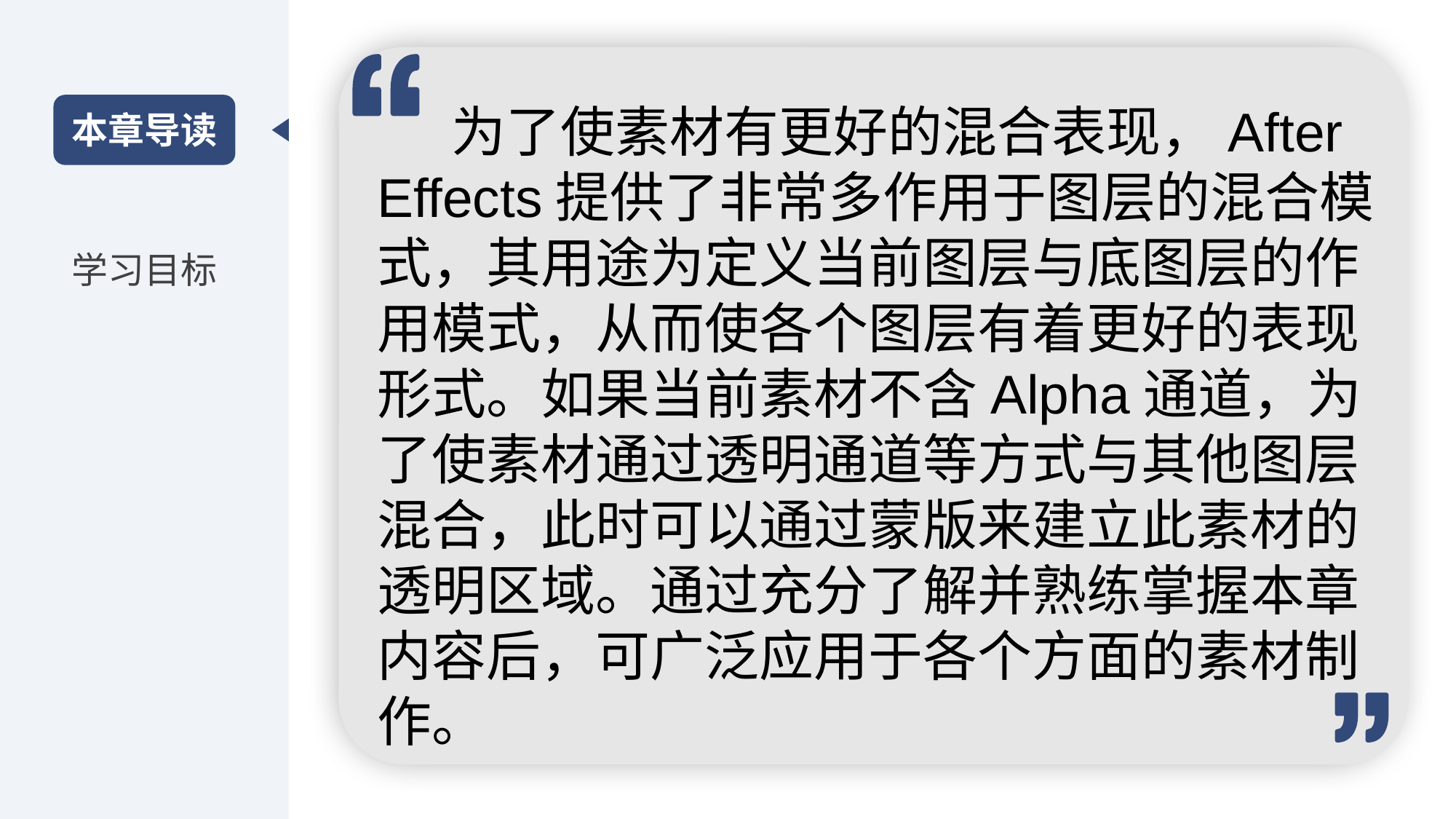

为了使素材有更好的混合表现，After Effects提供了非常多作用于图层的混合模式，其用途为定义当前图层与底图层的作用模式，从而使各个图层有着更好的表现形式。如果当前素材不含Alpha通道，为了使素材通过透明通道等方式与其他图层混合，此时可以通过蒙版来建立此素材的透明区域。通过充分了解并熟练掌握本章内容后，可广泛应用于各个方面的素材制作。

本章导读

学习目标